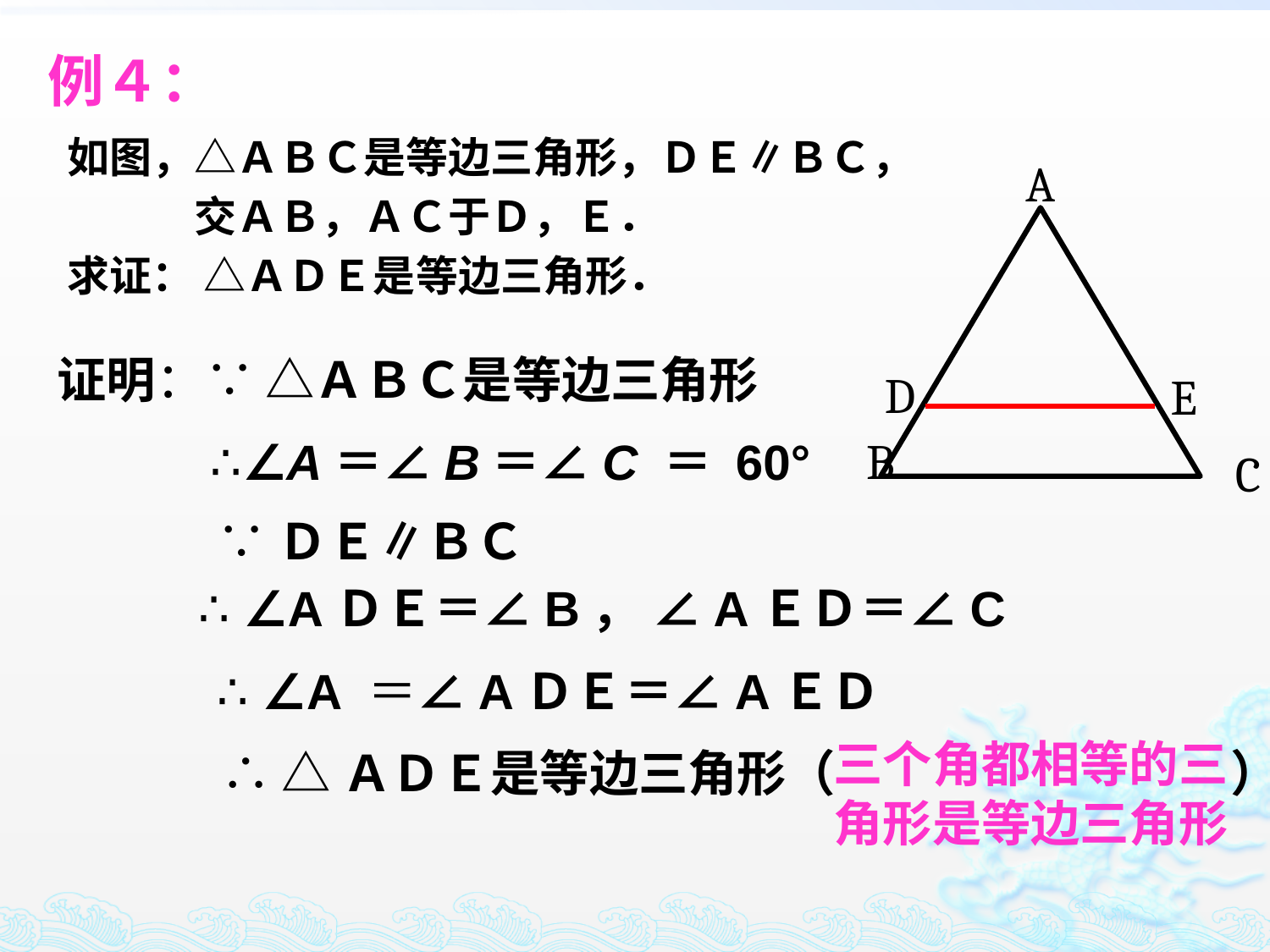

例４：
如图，△ＡＢＣ是等边三角形，ＤＥ∥ＢＣ，
　　　交ＡＢ，ＡＣ于Ｄ，Ｅ．
求证： △ＡＤＥ是等边三角形．
A

B
C
D
E
证明：∵ △ＡＢＣ是等边三角形
∴∠A＝∠B＝∠C ＝ 60°
∵ＤＥ∥ＢＣ
∴ ∠AＤＥ＝∠B， ∠AＥＤ＝∠C
∴ ∠A ＝∠AＤＥ＝∠AＥＤ
三个角都相等的三角形是等边三角形
∴ △ＡＤＥ是等边三角形（　　　　　　　　）